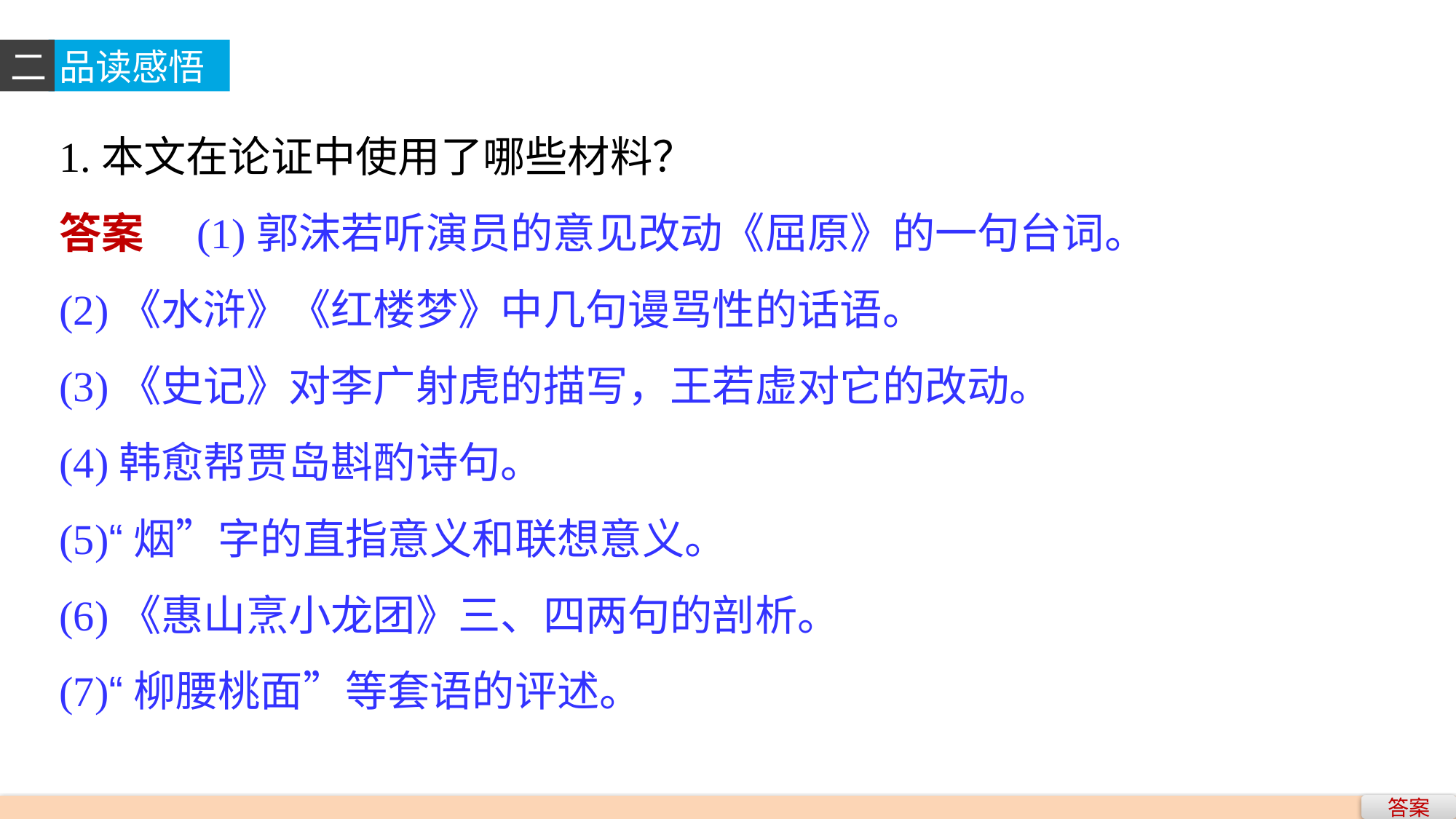

二
品读感悟
1.本文在论证中使用了哪些材料？
答案　(1)郭沫若听演员的意见改动《屈原》的一句台词。
(2)《水浒》《红楼梦》中几句谩骂性的话语。
(3)《史记》对李广射虎的描写，王若虚对它的改动。
(4)韩愈帮贾岛斟酌诗句。
(5)“烟”字的直指意义和联想意义。
(6)《惠山烹小龙团》三、四两句的剖析。
(7)“柳腰桃面”等套语的评述。
答案